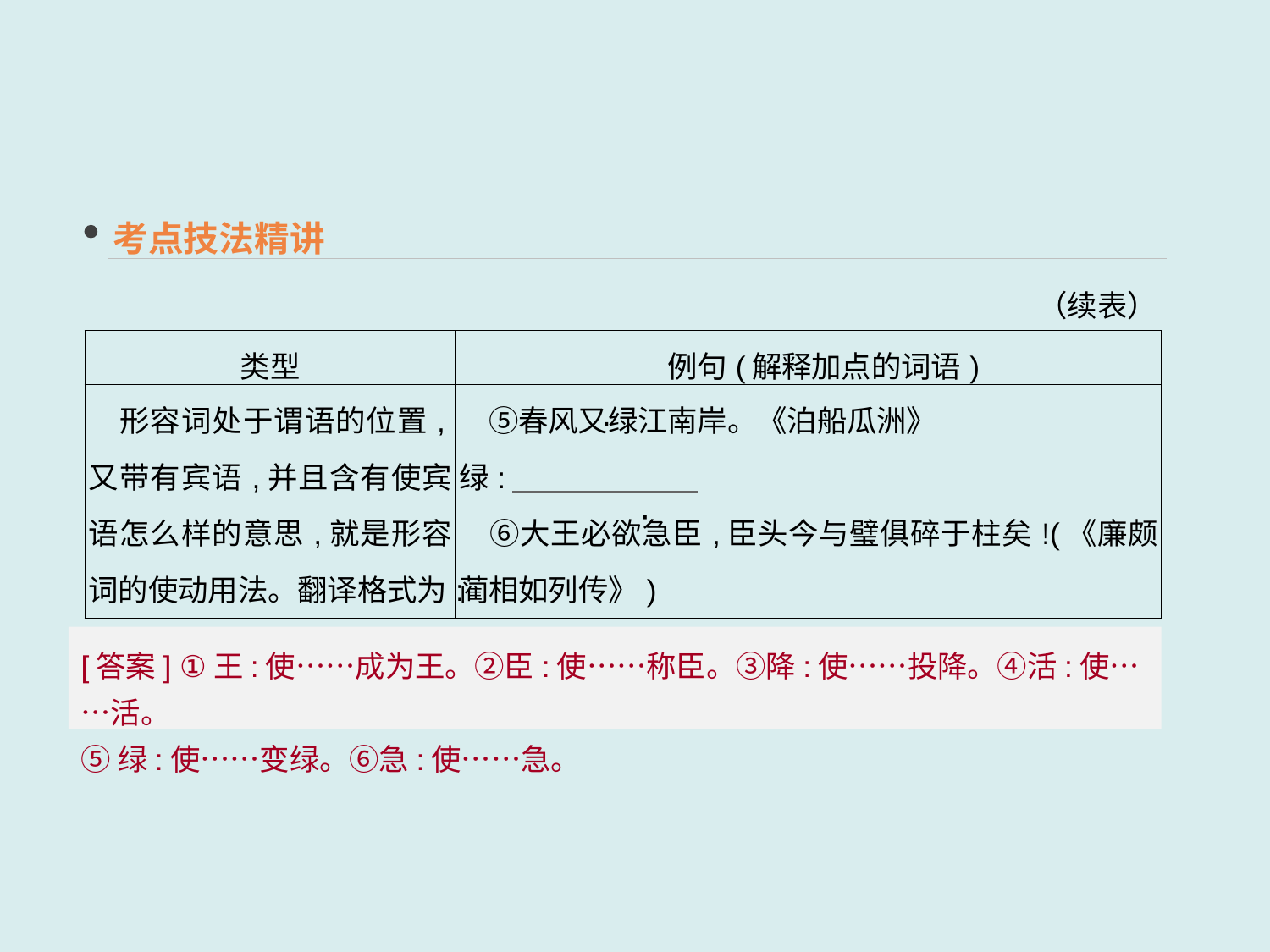

考点技法精讲

（续表）

| 类型 | 例句(解释加点的词语) |
| --- | --- |
| 形容词处于谓语的位置,又带有宾语,并且含有使宾语怎么样的意思,就是形容词的使动用法。翻译格式为:使+宾语+形容词 | ⑤春风又绿江南岸。《泊船瓜洲》　 绿:　　　　　　  　⑥大王必欲急臣,臣头今与璧俱碎于柱矣!(《廉颇蔺相如列传》) 急: |
 ·
 ·

[答案] ①王:使……成为王。②臣:使……称臣。③降:使……投降。④活:使……活。
⑤绿:使……变绿。⑥急:使……急。